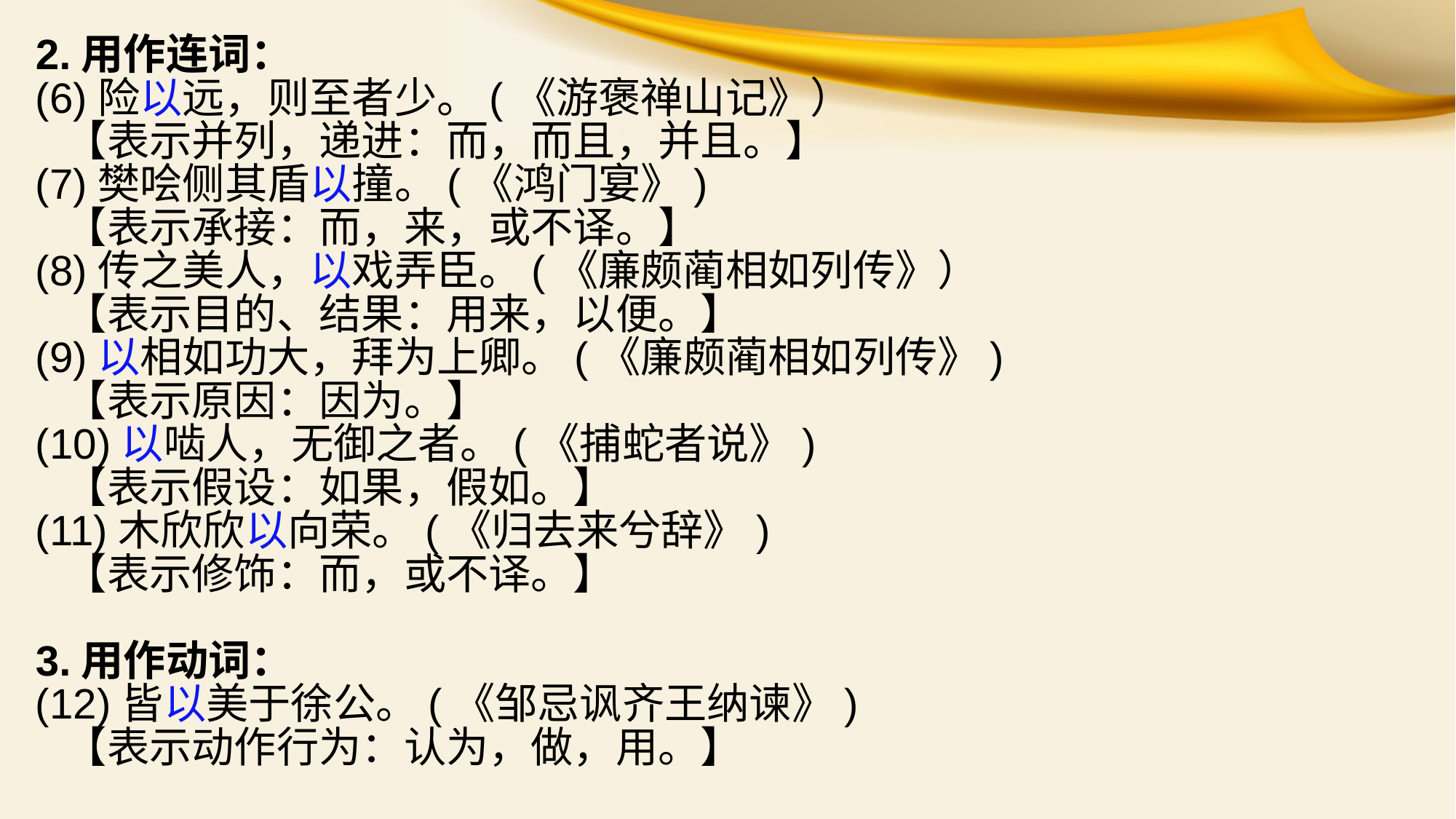

2.用作连词：
(6)险以远，则至者少。(《游褒禅山记》）
  【表示并列，递进：而，而且，并且。】
(7)樊哙侧其盾以撞。(《鸿门宴》)
  【表示承接：而，来，或不译。】
(8)传之美人，以戏弄臣。(《廉颇蔺相如列传》）
  【表示目的、结果：用来，以便。】
(9)以相如功大，拜为上卿。(《廉颇蔺相如列传》)
  【表示原因：因为。】
(10)以啮人，无御之者。(《捕蛇者说》)
  【表示假设：如果，假如。】
(11)木欣欣以向荣。(《归去来兮辞》)
  【表示修饰：而，或不译。】

3.用作动词：
(12)皆以美于徐公。(《邹忌讽齐王纳谏》)
  【表示动作行为：认为，做，用。】